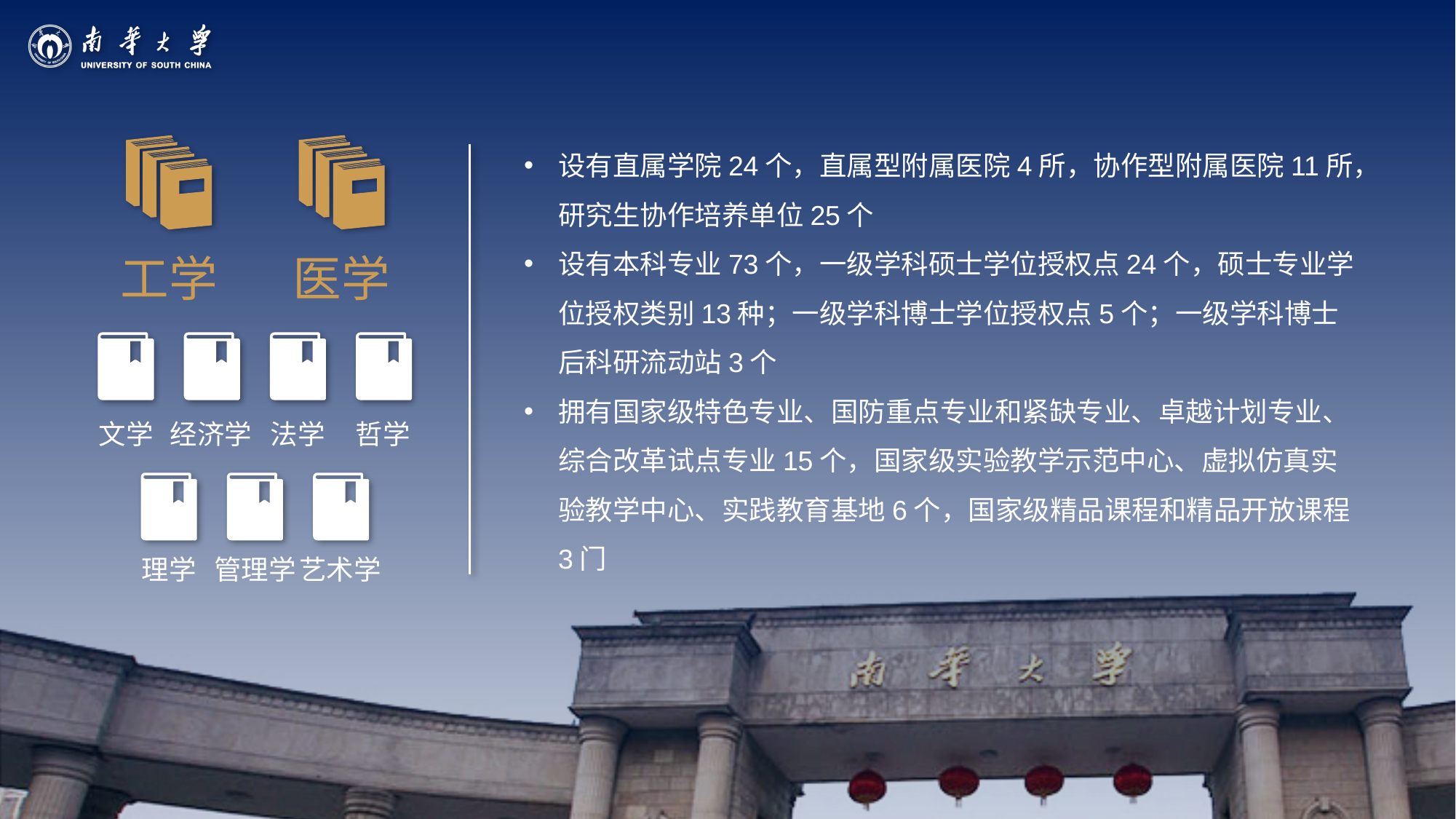

设有直属学院24个，直属型附属医院4所，协作型附属医院11所，研究生协作培养单位25个
设有本科专业73个，一级学科硕士学位授权点24个，硕士专业学位授权类别13种；一级学科博士学位授权点5个；一级学科博士后科研流动站3个
拥有国家级特色专业、国防重点专业和紧缺专业、卓越计划专业、综合改革试点专业15个，国家级实验教学示范中心、虚拟仿真实验教学中心、实践教育基地6个，国家级精品课程和精品开放课程3门

工学
医学

文学
经济学
法学
哲学

管理学
理学
艺术学